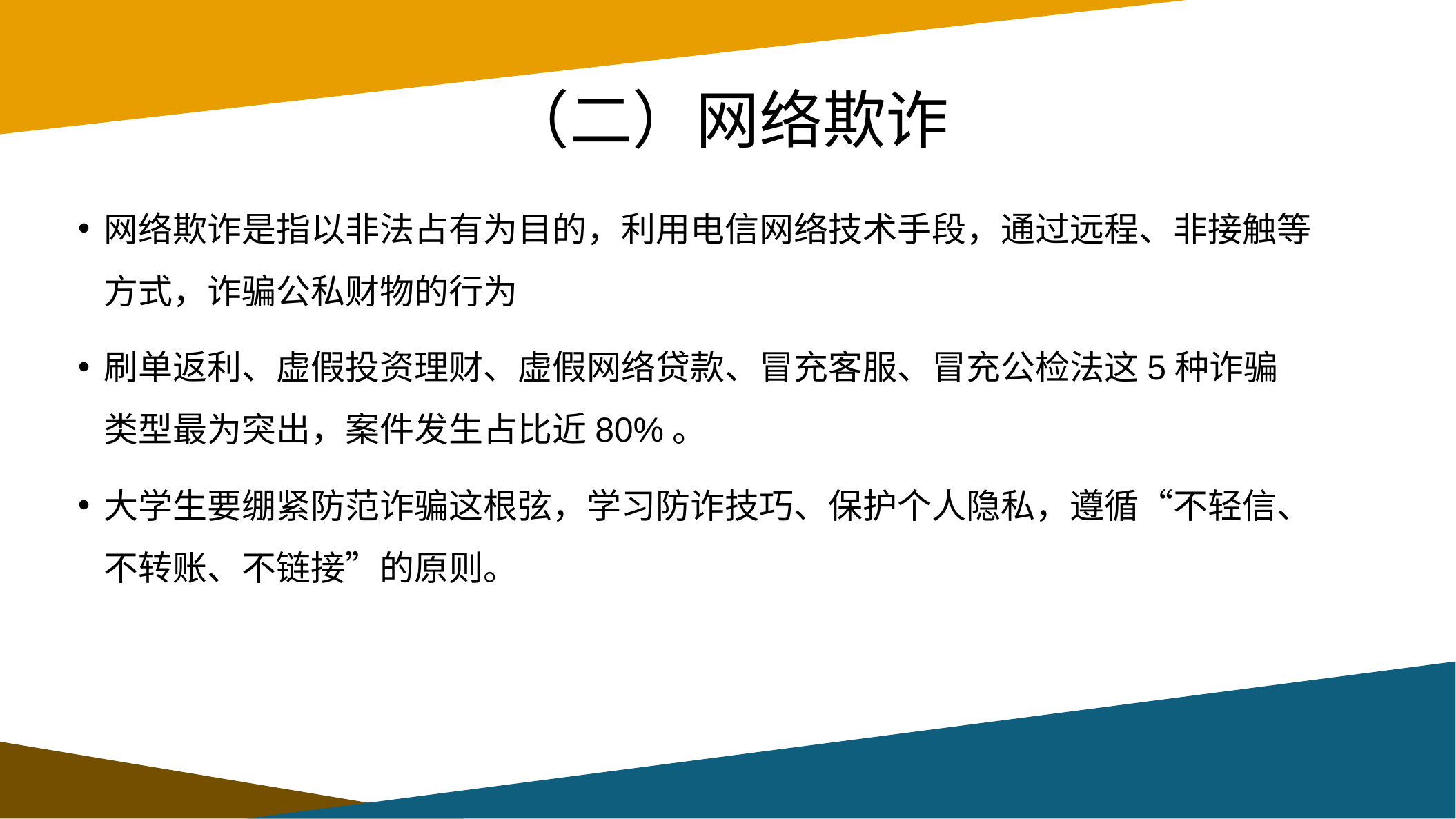

# （二）网络欺诈
网络欺诈是指以非法占有为目的，利用电信网络技术手段，通过远程、非接触等方式，诈骗公私财物的行为
刷单返利、虚假投资理财、虚假网络贷款、冒充客服、冒充公检法这5种诈骗类型最为突出，案件发生占比近80%。
大学生要绷紧防范诈骗这根弦，学习防诈技巧、保护个人隐私，遵循“不轻信、不转账、不链接”的原则。